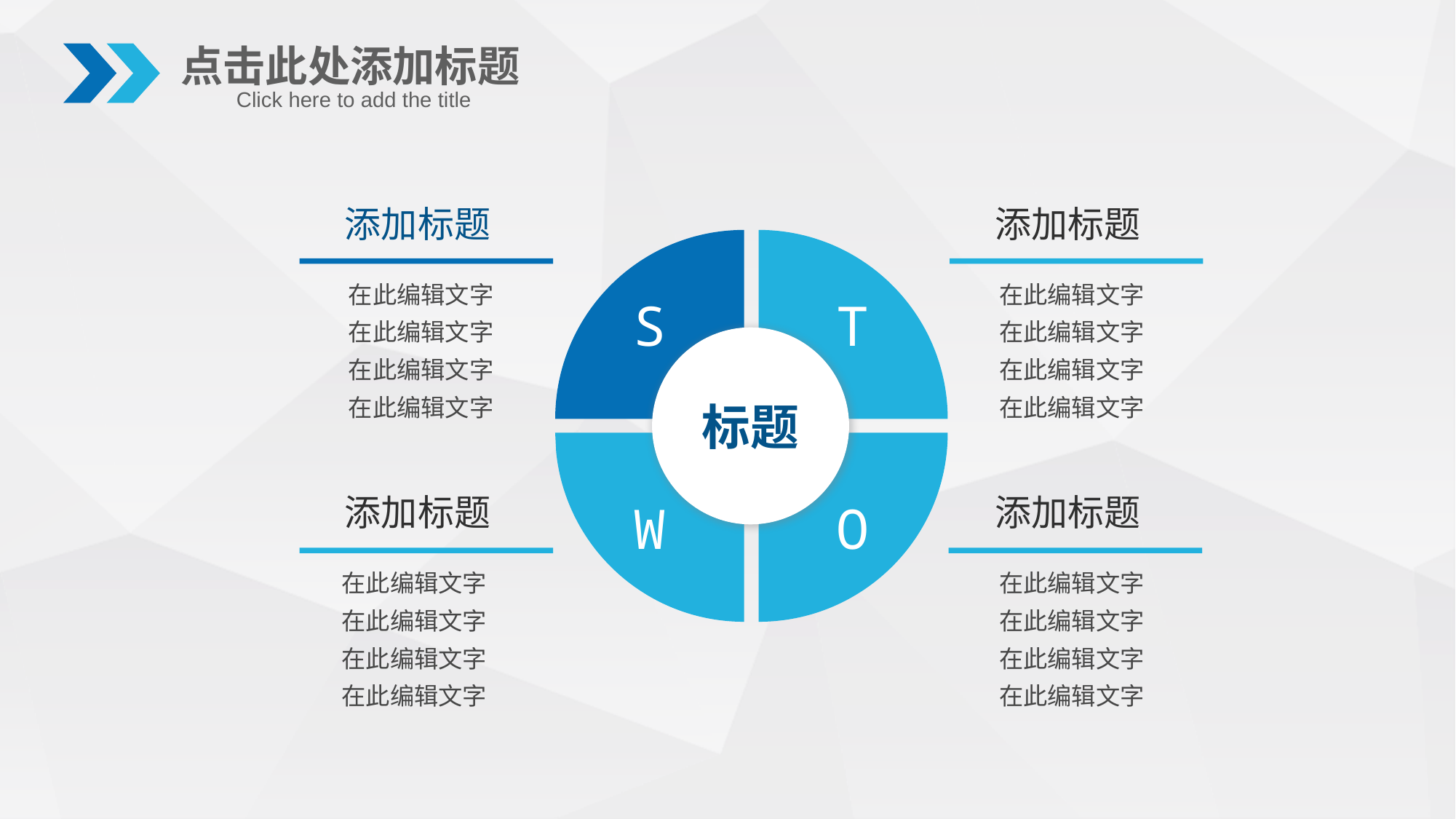

点击此处添加标题

Click here to add the title
添加标题
添加标题
S
T
W
O

在此编辑文字
在此编辑文字
在此编辑文字
在此编辑文字
在此编辑文字
在此编辑文字
在此编辑文字
在此编辑文字
标题
添加标题
添加标题

在此编辑文字
在此编辑文字
在此编辑文字
在此编辑文字
在此编辑文字
在此编辑文字
在此编辑文字
在此编辑文字